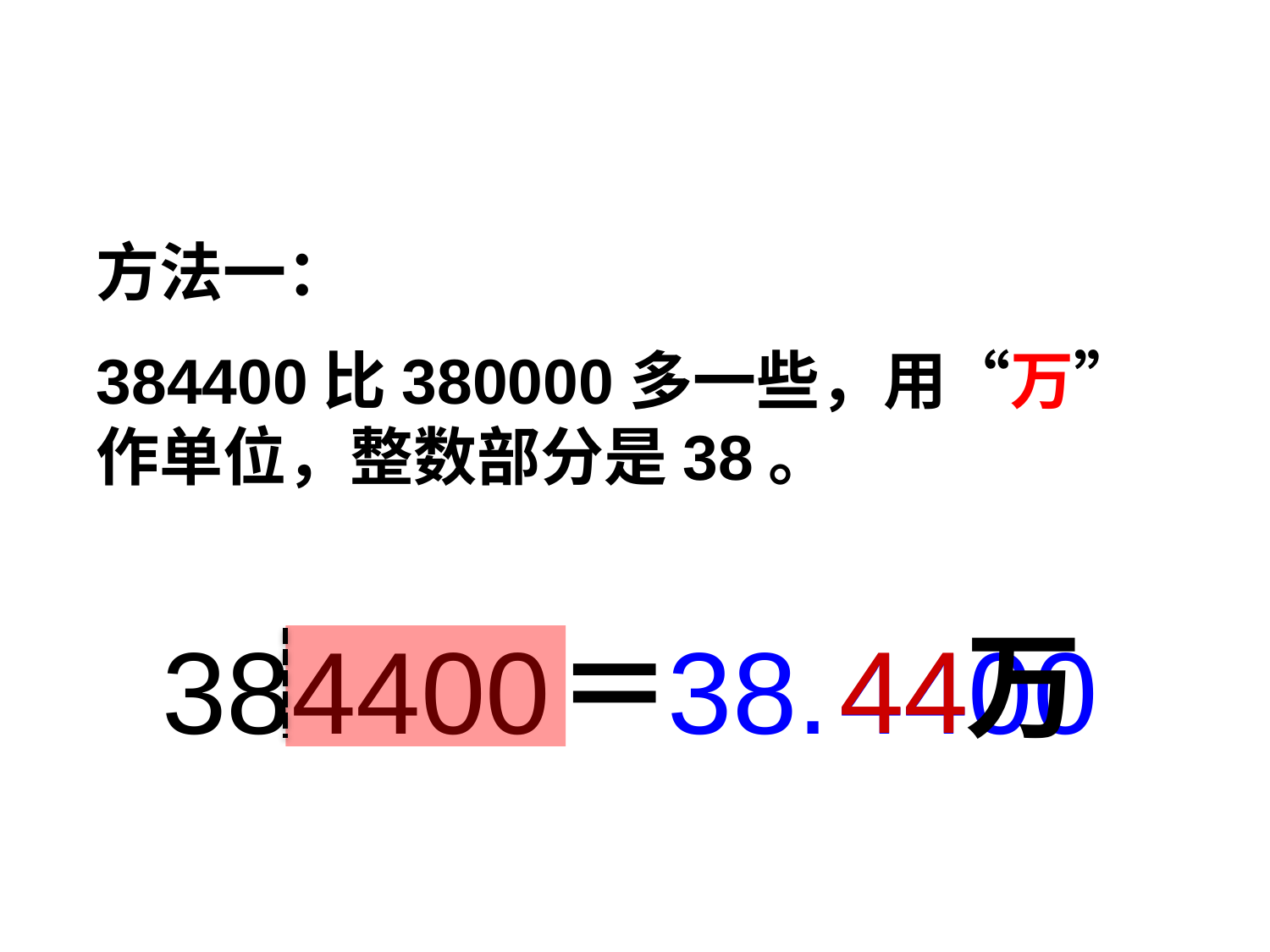

方法一：
384400比380000多一些，用“万”作单位，整数部分是38。

＝
万
44
384400
38.
4400